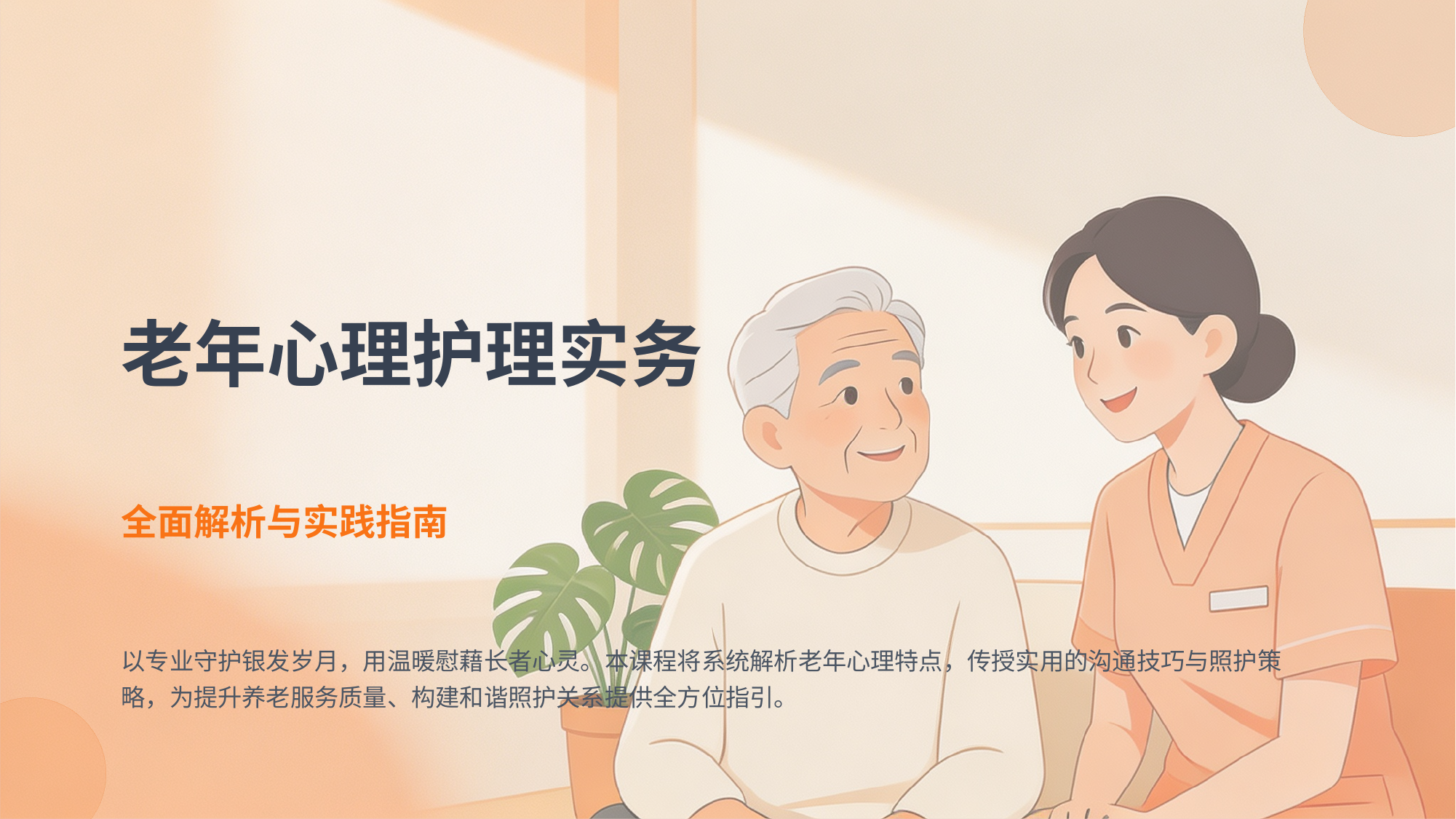

老年心理护理实务
全面解析与实践指南
以专业守护银发岁月，用温暖慰藉长者心灵。本课程将系统解析老年心理特点，传授实用的沟通技巧与照护策略，为提升养老服务质量、构建和谐照护关系提供全方位指引。